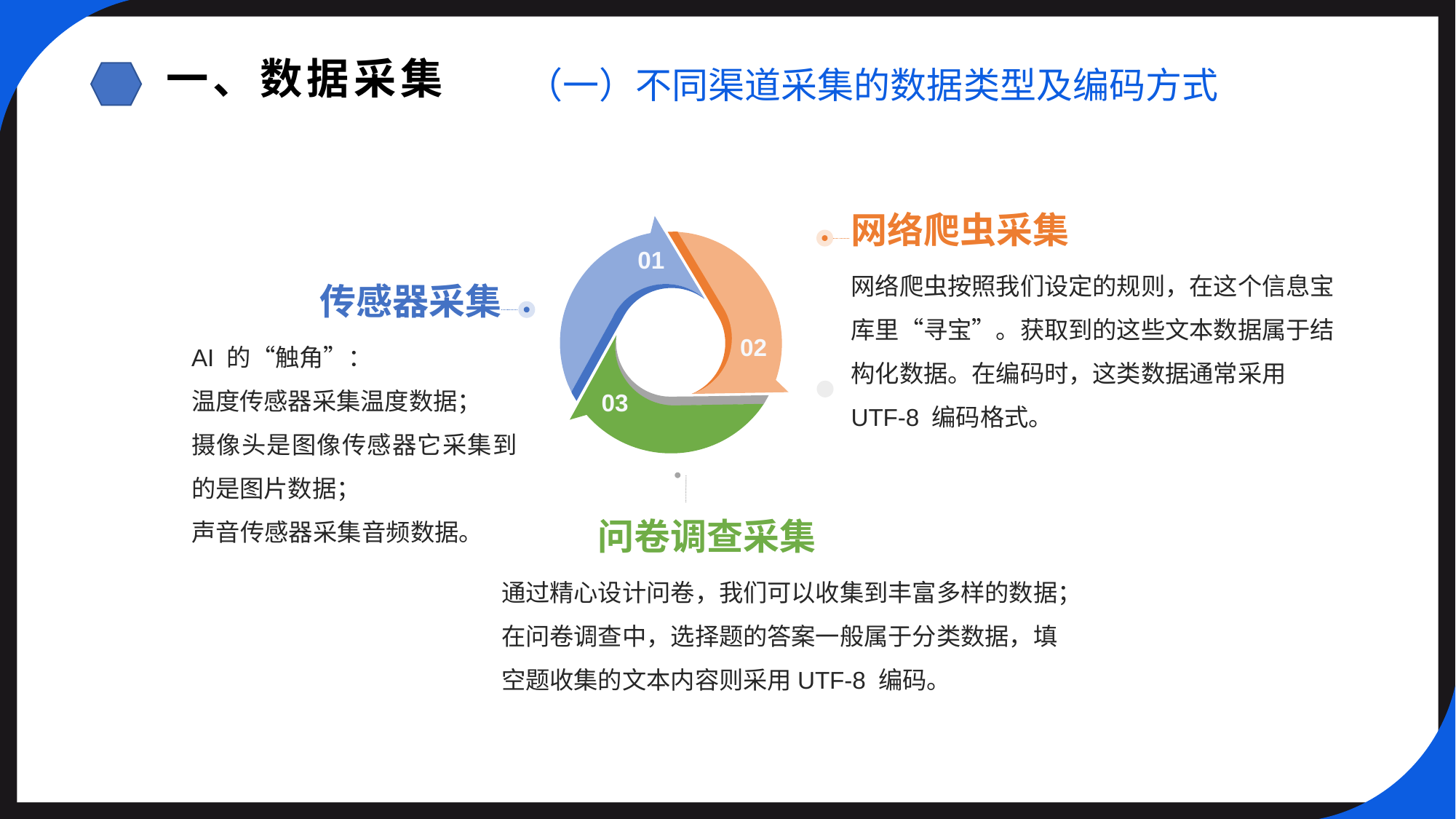

一、数据采集
（一）不同渠道采集的数据类型及编码方式
网络爬虫采集

01
网络爬虫按照我们设定的规则，在这个信息宝库里“寻宝”。获取到的这些文本数据属于结构化数据。在编码时，这类数据通常采用UTF-8 编码格式。

传感器采集

AI 的“触角”：
温度传感器采集温度数据；
摄像头是图像传感器它采集到的是图片数据；
声音传感器采集音频数据。

02

03

问卷调查采集
通过精心设计问卷，我们可以收集到丰富多样的数据；在问卷调查中，选择题的答案一般属于分类数据，填空题收集的文本内容则采用UTF-8 编码。